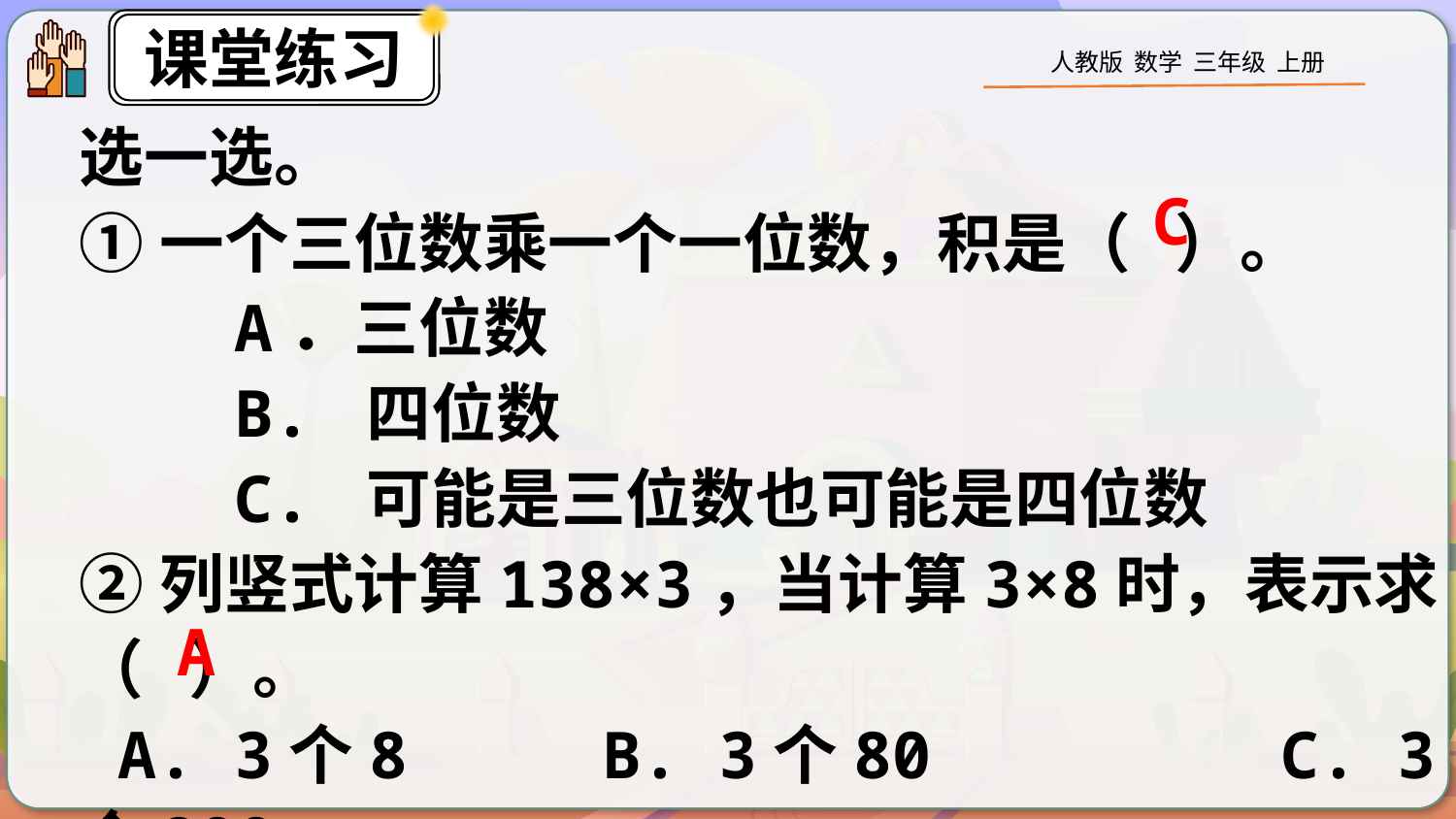

选一选。
①一个三位数乘一个一位数，积是（   ）。
    A．三位数
    B. 四位数
    C. 可能是三位数也可能是四位数
②列竖式计算138×3，当计算3×8时，表示求（   ）。
 A. 3个8     B. 3个80         C. 3个800
C
A